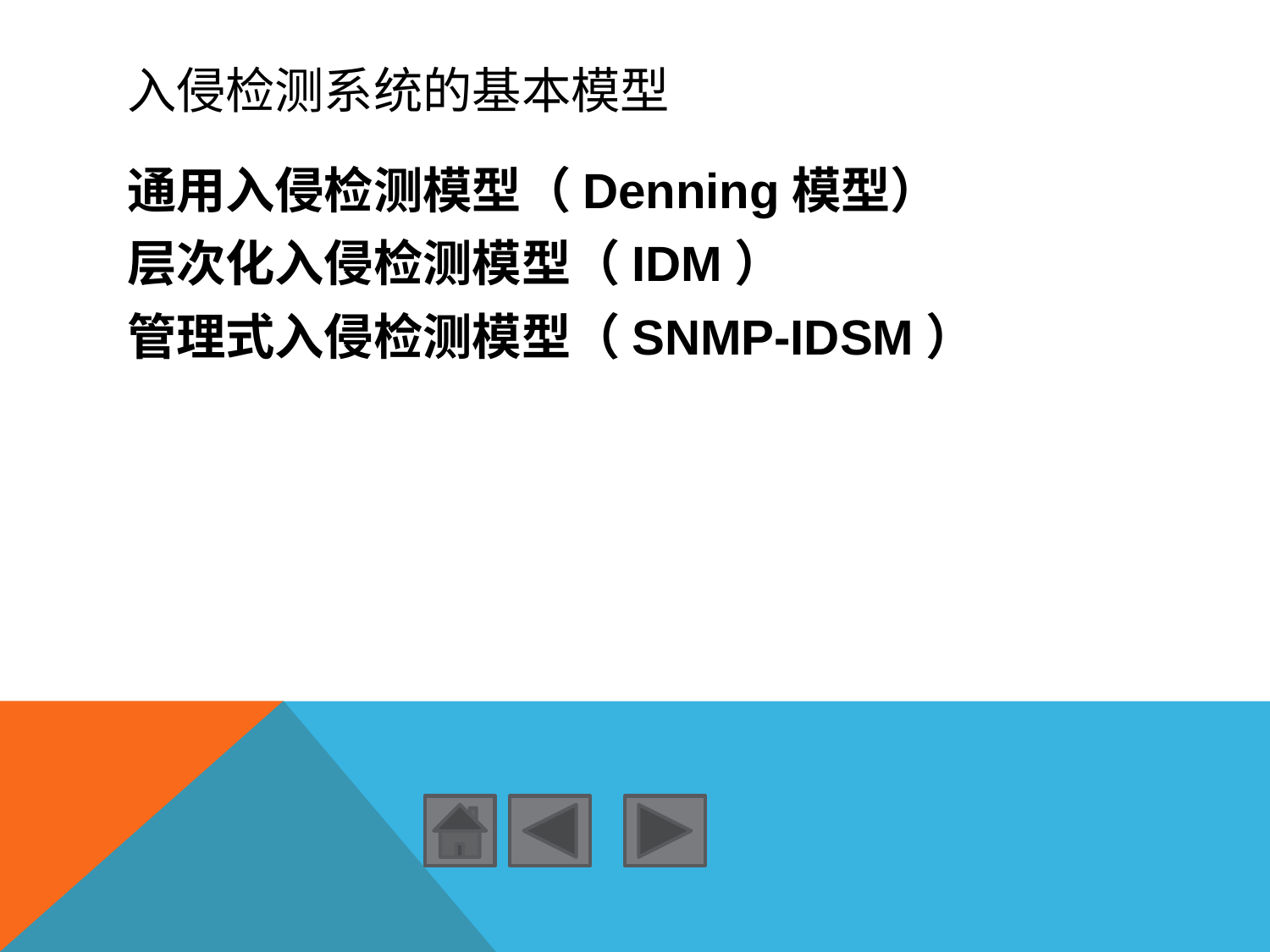

# 入侵检测系统的基本模型
通用入侵检测模型（Denning模型）
层次化入侵检测模型（IDM）
管理式入侵检测模型（SNMP-IDSM）